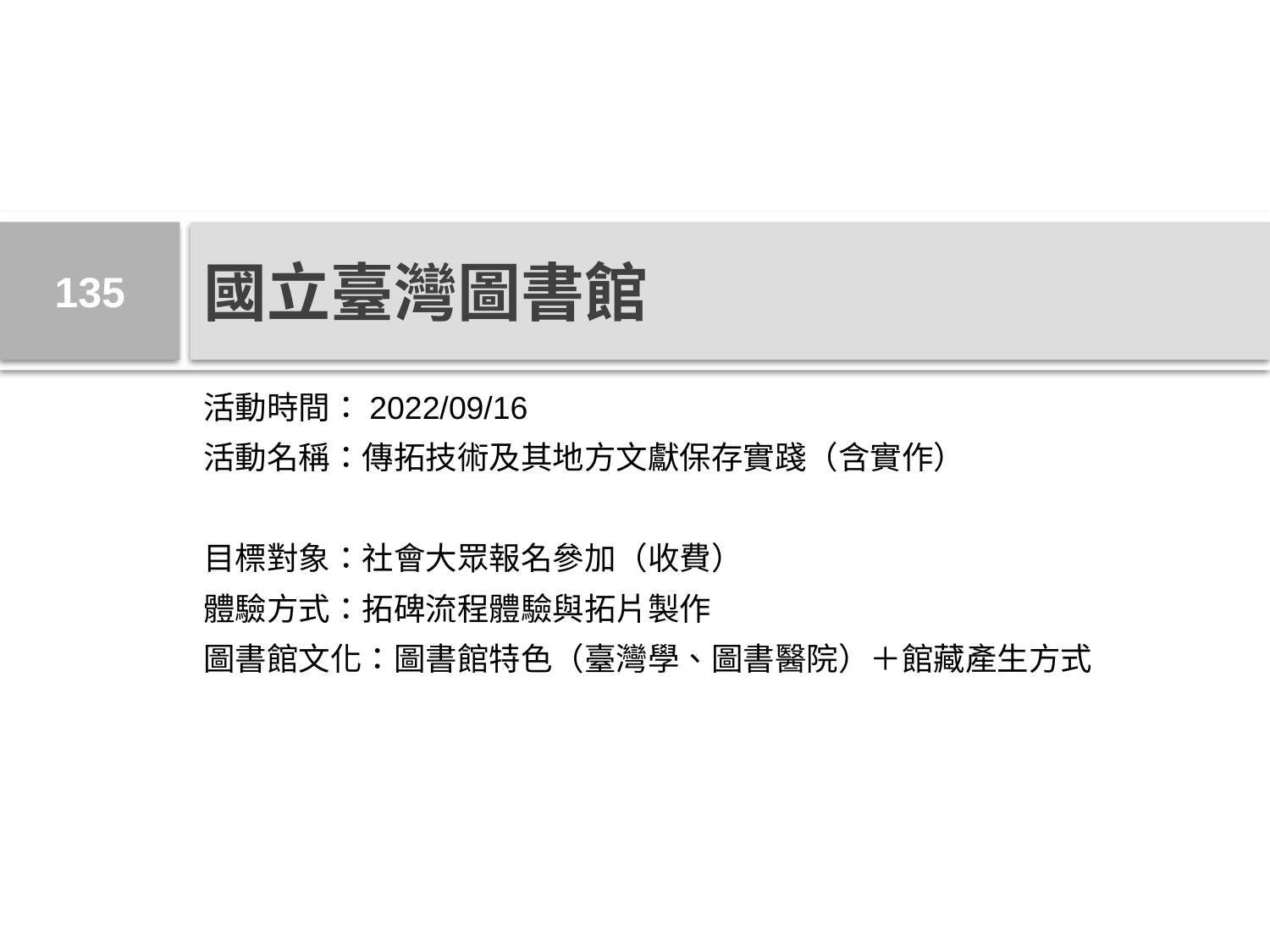

135
# 國立臺灣圖書館
活動時間：2022/09/16
活動名稱：傳拓技術及其地方文獻保存實踐（含實作）

目標對象：社會大眾報名參加（收費）
體驗方式：拓碑流程體驗與拓片製作
圖書館文化：圖書館特色（臺灣學、圖書醫院）＋館藏產生方式